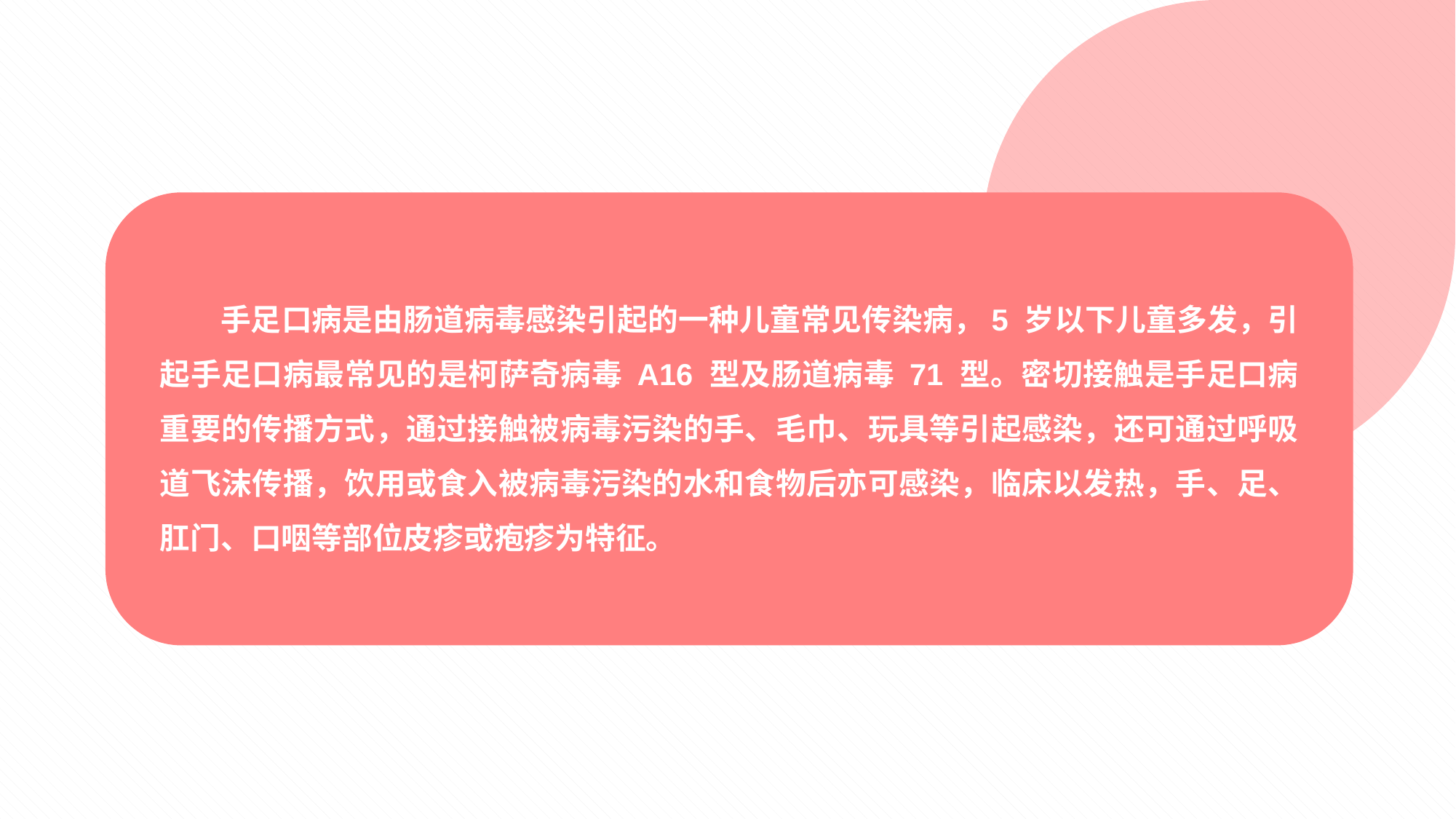

手足口病是由肠道病毒感染引起的一种儿童常见传染病，5 岁以下儿童多发，引起手足口病最常见的是柯萨奇病毒 A16 型及肠道病毒 71 型。密切接触是手足口病重要的传播方式，通过接触被病毒污染的手、毛巾、玩具等引起感染，还可通过呼吸道飞沫传播，饮用或食入被病毒污染的水和食物后亦可感染，临床以发热，手、足、肛门、口咽等部位皮疹或疱疹为特征。